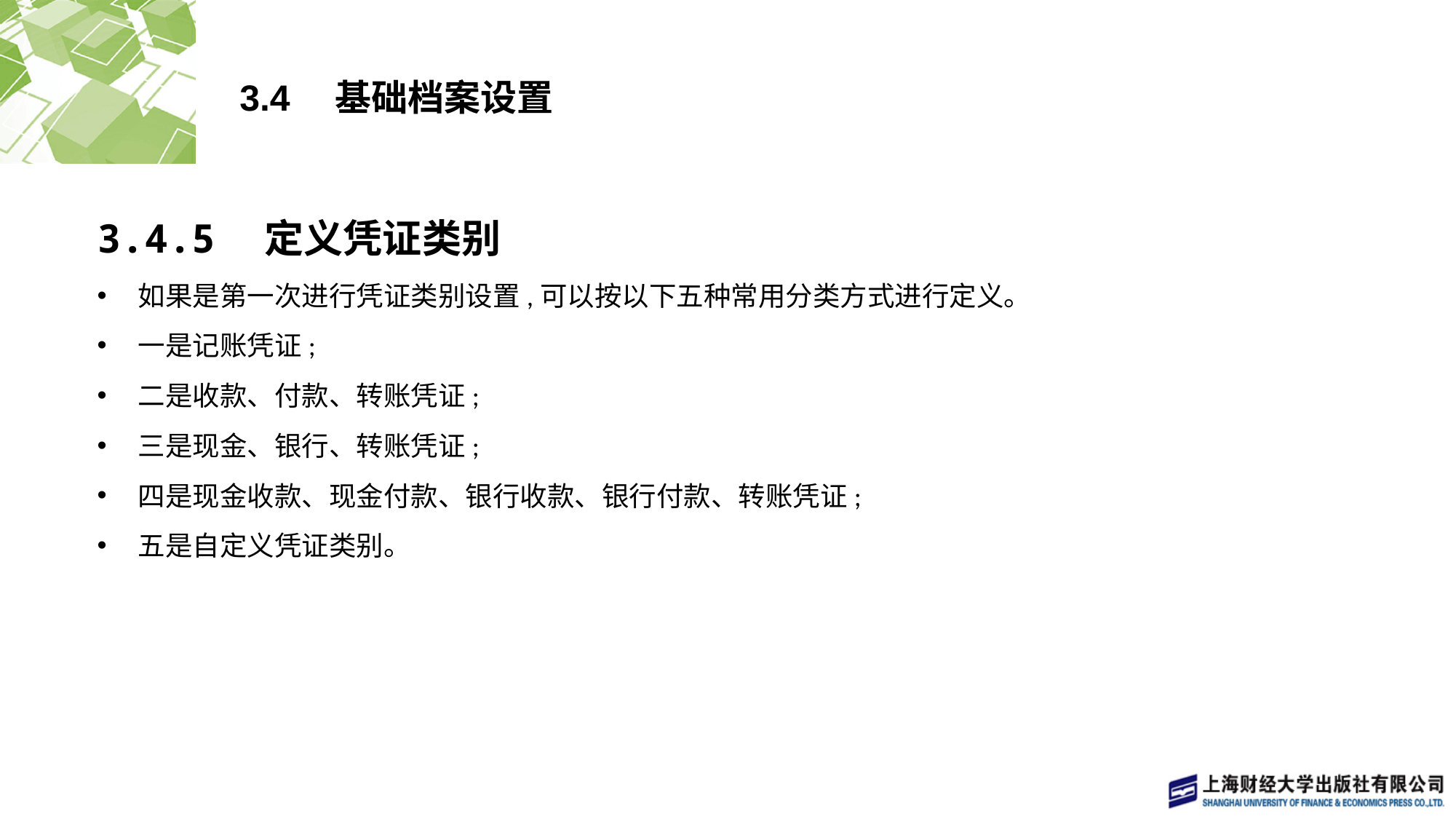

# 3.4　基础档案设置
3.4.5　定义凭证类别
如果是第一次进行凭证类别设置,可以按以下五种常用分类方式进行定义。
一是记账凭证;
二是收款、付款、转账凭证;
三是现金、银行、转账凭证;
四是现金收款、现金付款、银行收款、银行付款、转账凭证;
五是自定义凭证类别。